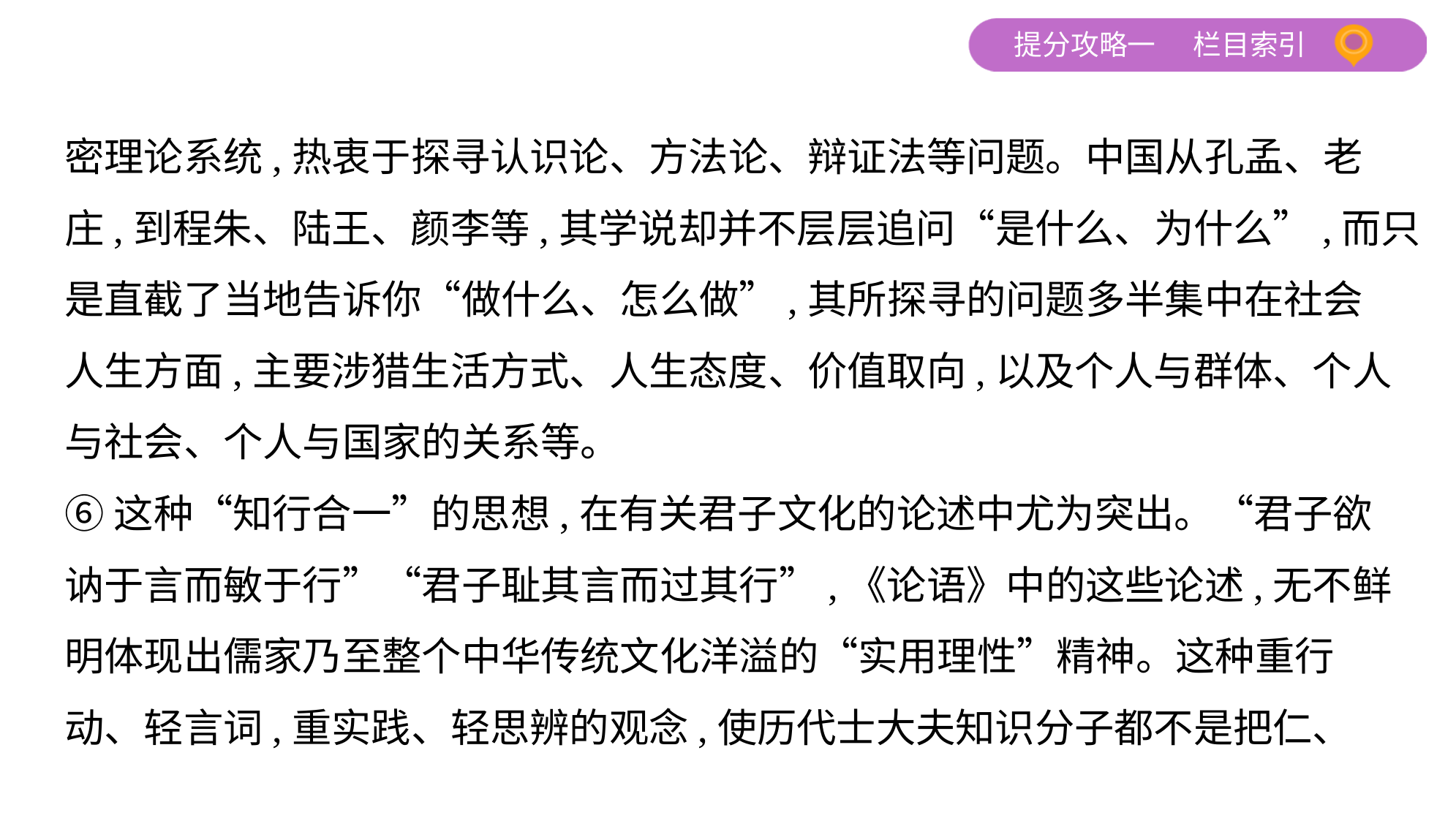

密理论系统,热衷于探寻认识论、方法论、辩证法等问题。中国从孔孟、老
庄,到程朱、陆王、颜李等,其学说却并不层层追问“是什么、为什么”,而只
是直截了当地告诉你“做什么、怎么做”,其所探寻的问题多半集中在社会
人生方面,主要涉猎生活方式、人生态度、价值取向,以及个人与群体、个人
与社会、个人与国家的关系等。
⑥这种“知行合一”的思想,在有关君子文化的论述中尤为突出。“君子欲
讷于言而敏于行”“君子耻其言而过其行”,《论语》中的这些论述,无不鲜
明体现出儒家乃至整个中华传统文化洋溢的“实用理性”精神。这种重行
动、轻言词,重实践、轻思辨的观念,使历代士大夫知识分子都不是把仁、